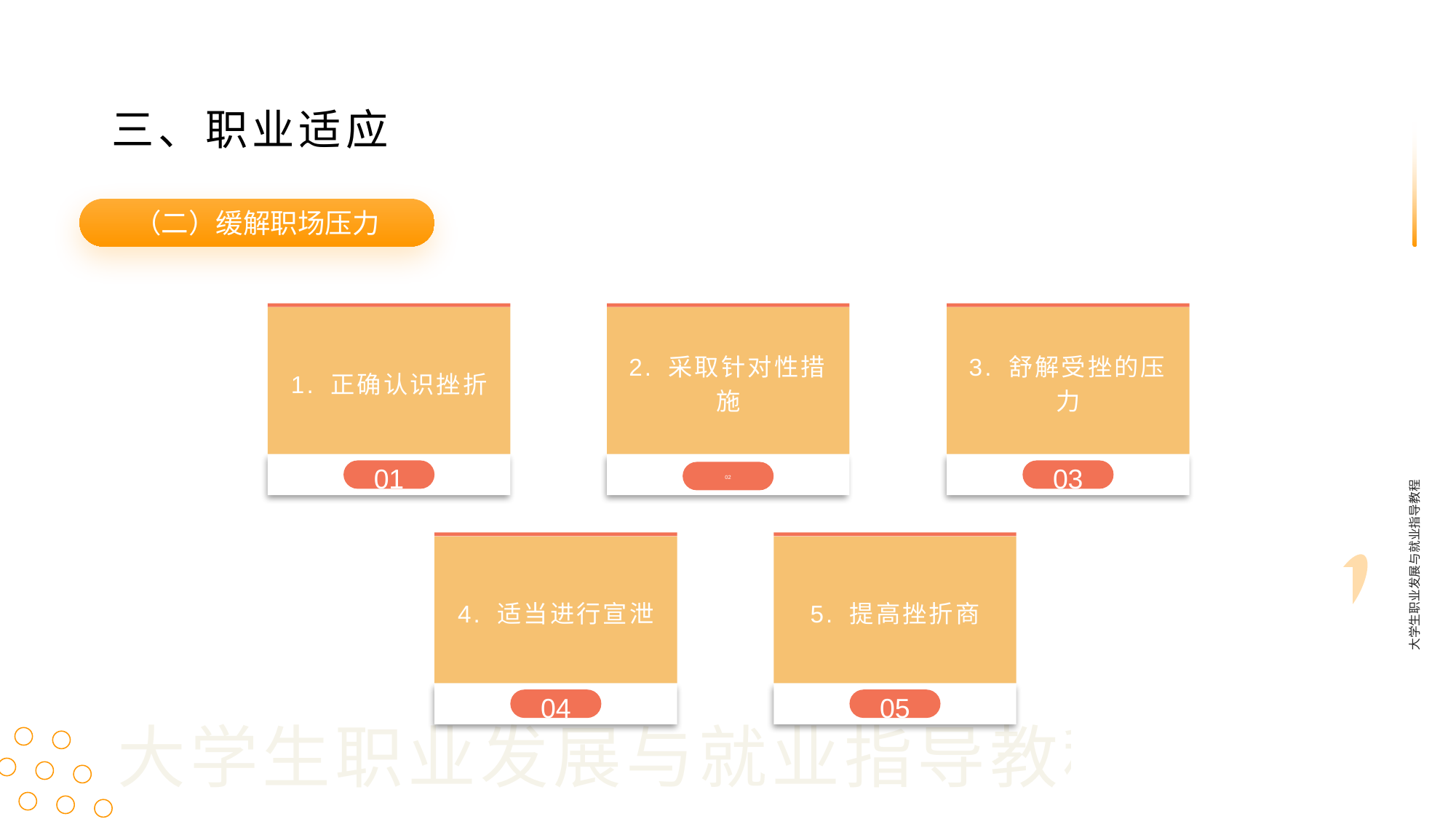

三、职业适应

（二）缓解职场压力

1. 正确认识挫折

01

2. 采取针对性措施

02

3. 舒解受挫的压力

03

大学生职业发展与就业指导教程

4. 适当进行宣泄

04

5. 提高挫折商

05

大学生职业发展与就业指导教程